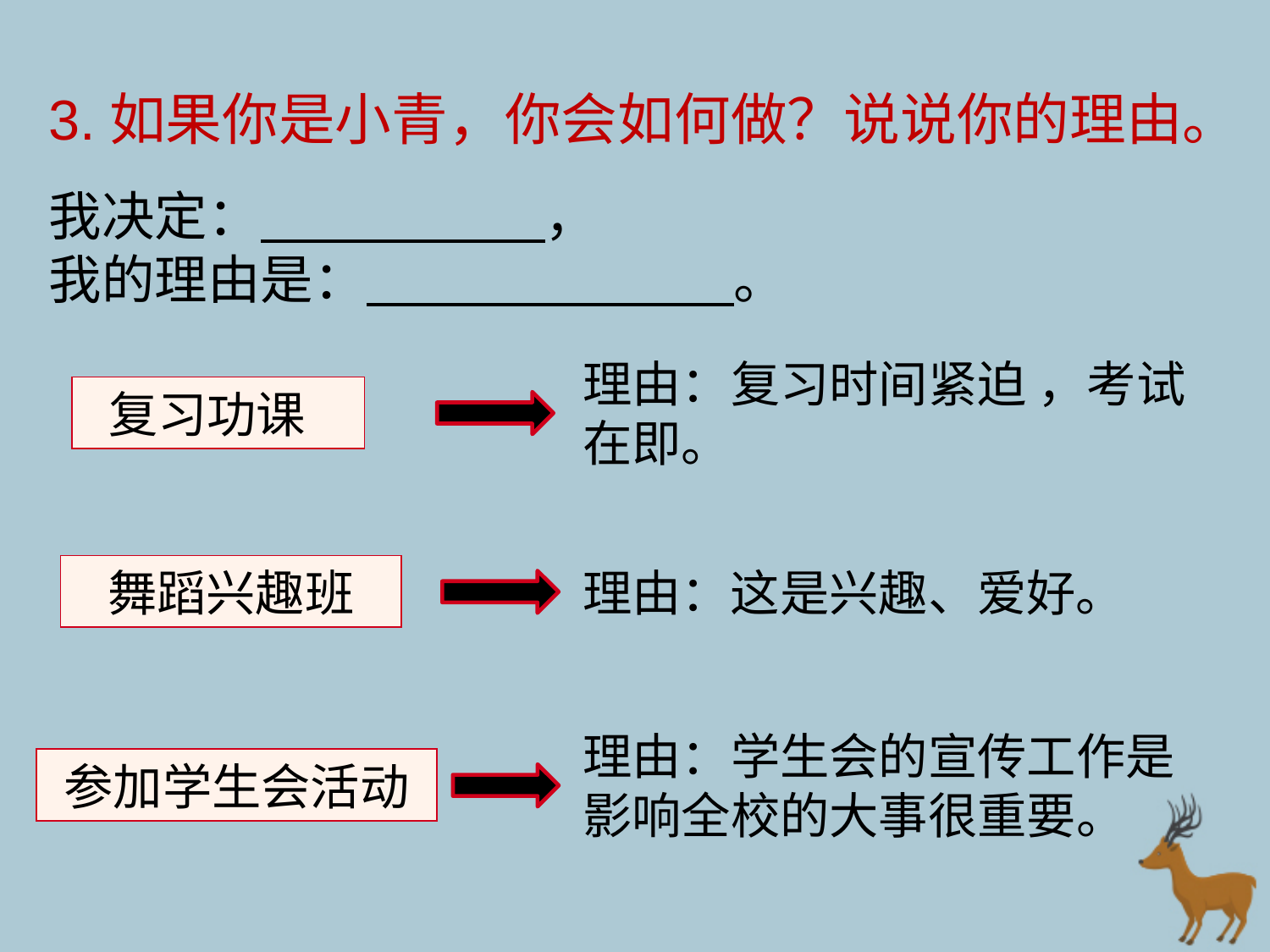

3.如果你是小青，你会如何做？说说你的理由。
我决定：                        ，
我的理由是：                               。
理由：复习时间紧迫 ，考试在即。
复习功课

舞蹈兴趣班
理由：这是兴趣、爱好。

理由：学生会的宣传工作是影响全校的大事很重要。
参加学生会活动